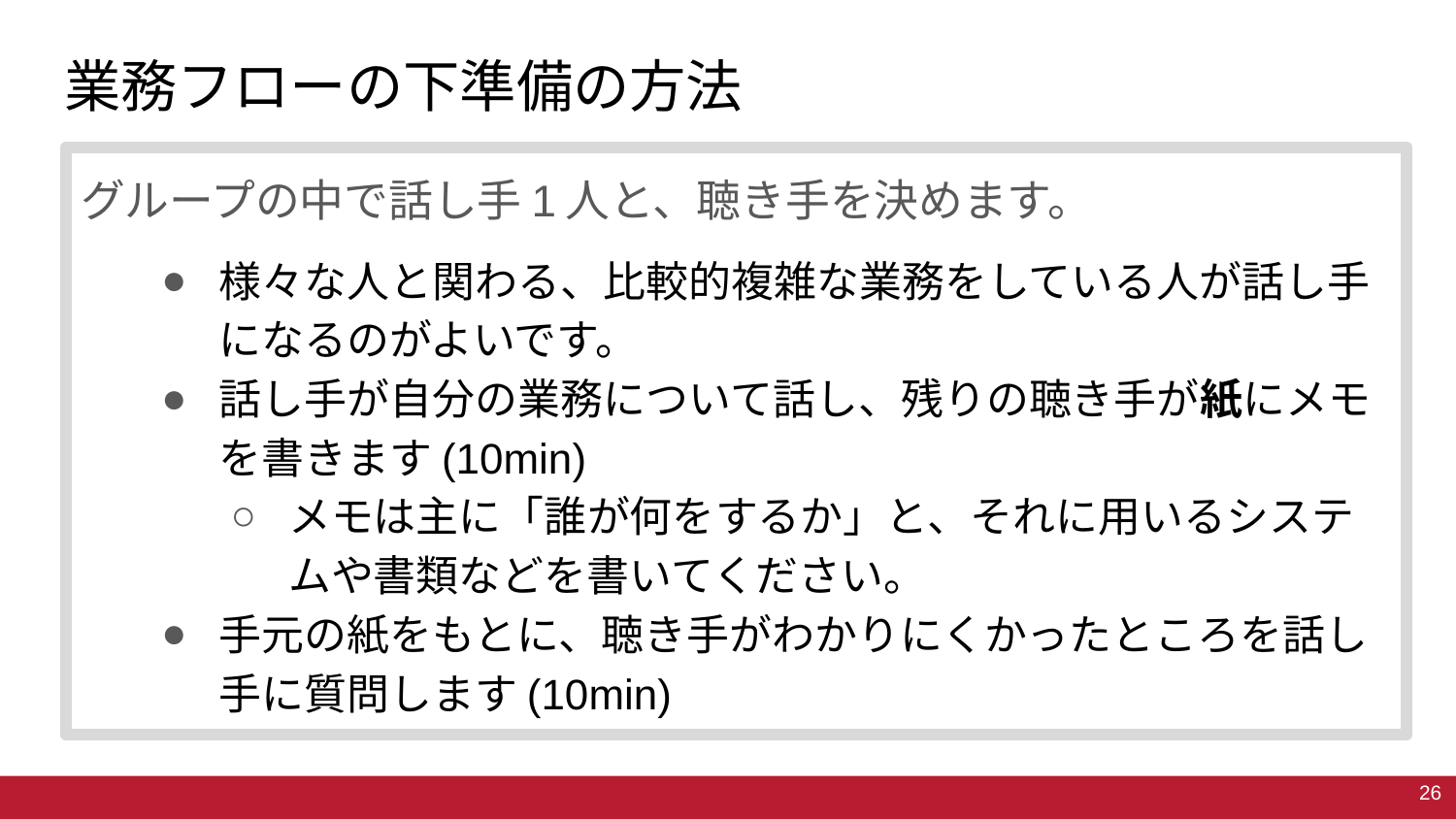

# 業務フローの下準備の方法
グループの中で話し手1人と、聴き手を決めます。
様々な人と関わる、比較的複雑な業務をしている人が話し手になるのがよいです。
話し手が自分の業務について話し、残りの聴き手が紙にメモを書きます(10min)
メモは主に「誰が何をするか」と、それに用いるシステムや書類などを書いてください。
手元の紙をもとに、聴き手がわかりにくかったところを話し手に質問します(10min)
26